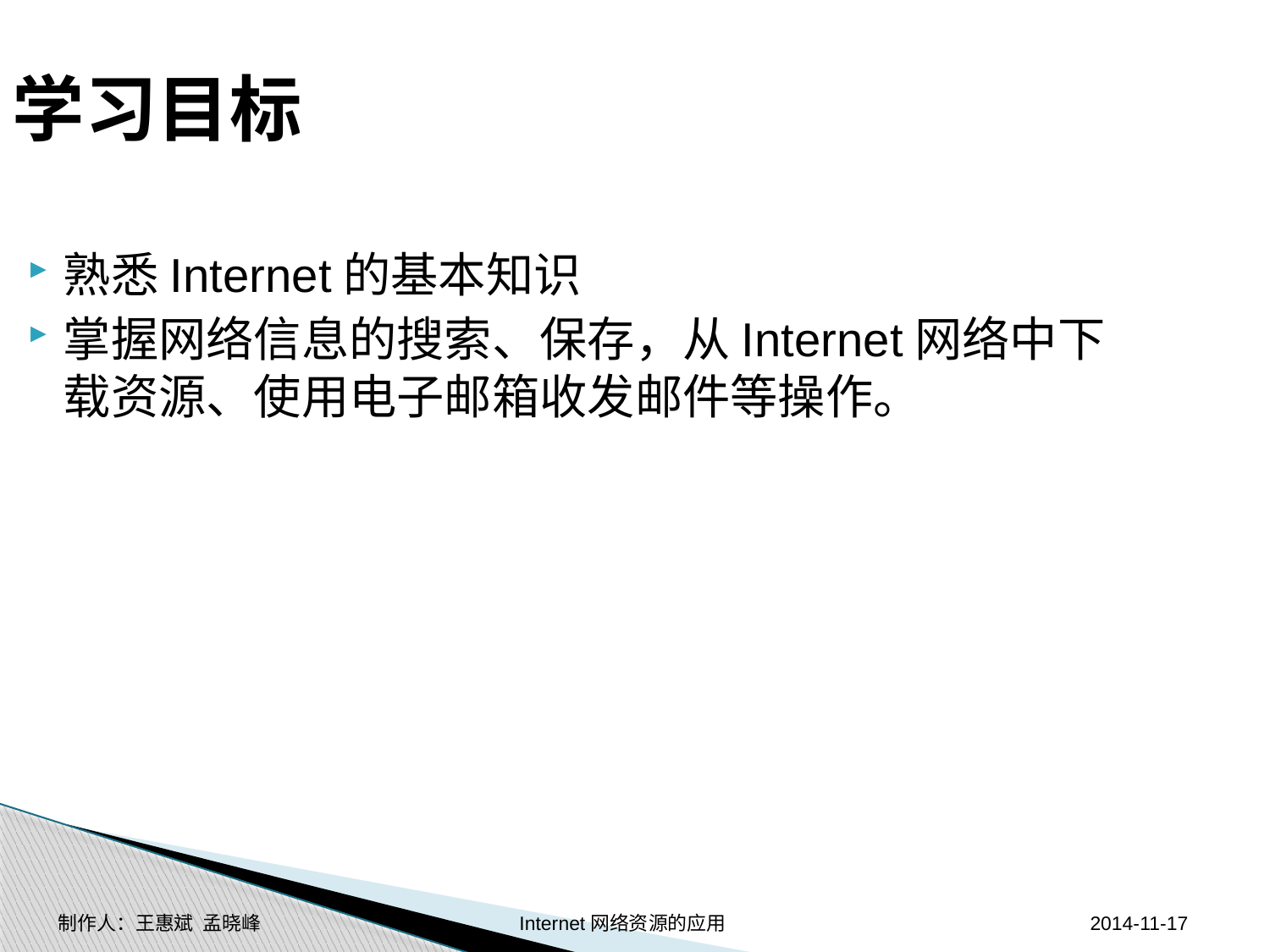

学习目标
熟悉Internet的基本知识
掌握网络信息的搜索、保存，从Internet网络中下载资源、使用电子邮箱收发邮件等操作。

制作人：王惠斌  孟晓峰                                                         Internet网络资源的应用
2014-11-17